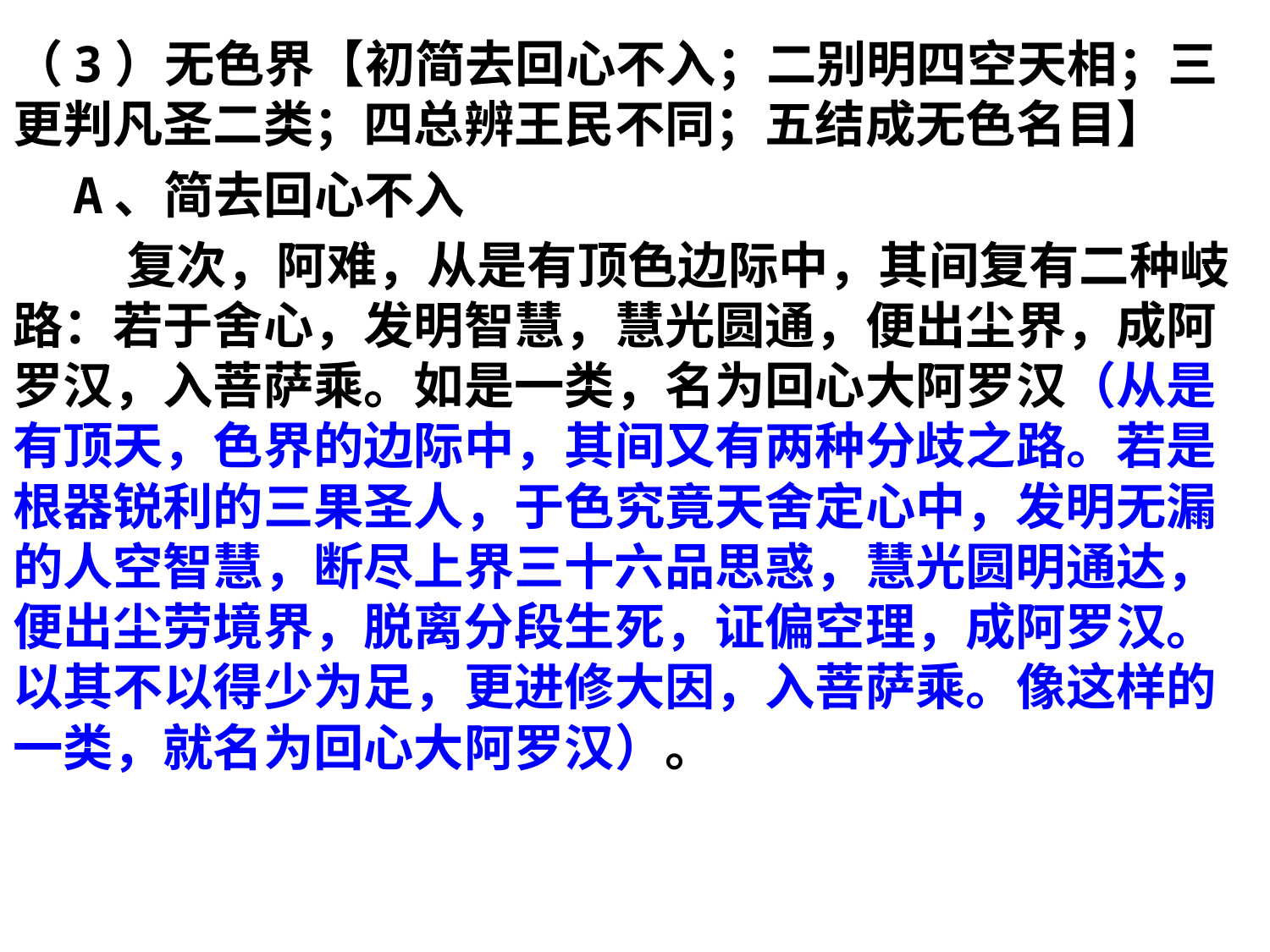

（3）无色界【初简去回心不入；二别明四空天相；三更判凡圣二类；四总辨王民不同；五结成无色名目】
  A、简去回心不入
         复次，阿难，从是有顶色边际中，其间复有二种岐路：若于舍心，发明智慧，慧光圆通，便出尘界，成阿罗汉，入菩萨乘。如是一类，名为回心大阿罗汉（从是有顶天，色界的边际中，其间又有两种分歧之路。若是根器锐利的三果圣人，于色究竟天舍定心中，发明无漏的人空智慧，断尽上界三十六品思惑，慧光圆明通达，便出尘劳境界，脱离分段生死，证偏空理，成阿罗汉。以其不以得少为足，更进修大因，入菩萨乘。像这样的一类，就名为回心大阿罗汉）。